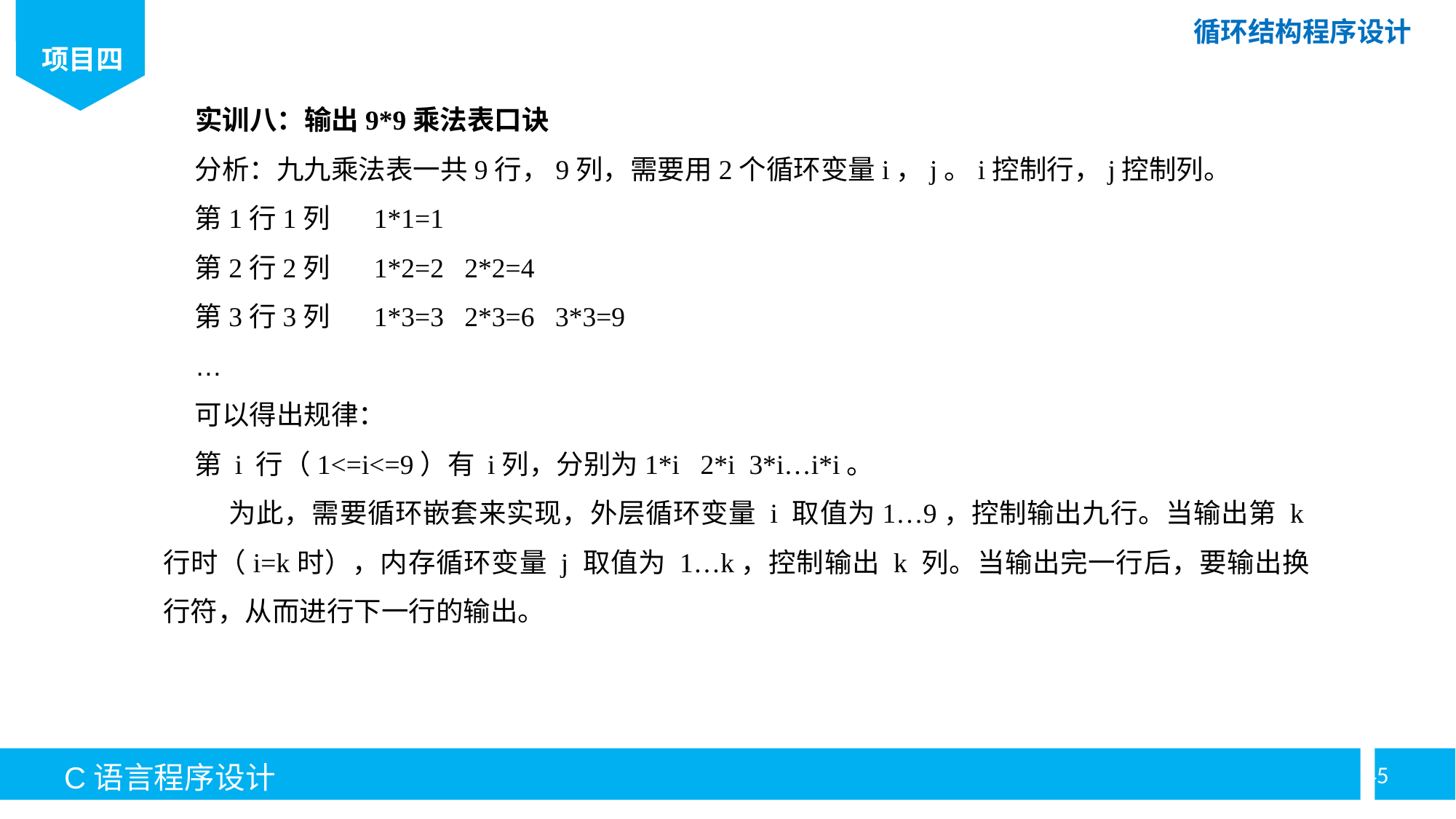

实训八：输出9*9乘法表口诀
分析：九九乘法表一共9行，9列，需要用2个循环变量i，j。i控制行，j控制列。
第1行1列      1*1=1
第2行2列      1*2=2   2*2=4
第3行3列      1*3=3   2*3=6   3*3=9
…
可以得出规律：
第 i 行（1<=i<=9）有 i列，分别为1*i   2*i  3*i…i*i。
    为此，需要循环嵌套来实现，外层循环变量 i 取值为1…9，控制输出九行。当输出第 k行时（i=k时），内存循环变量 j 取值为 1…k，控制输出 k 列。当输出完一行后，要输出换行符，从而进行下一行的输出。